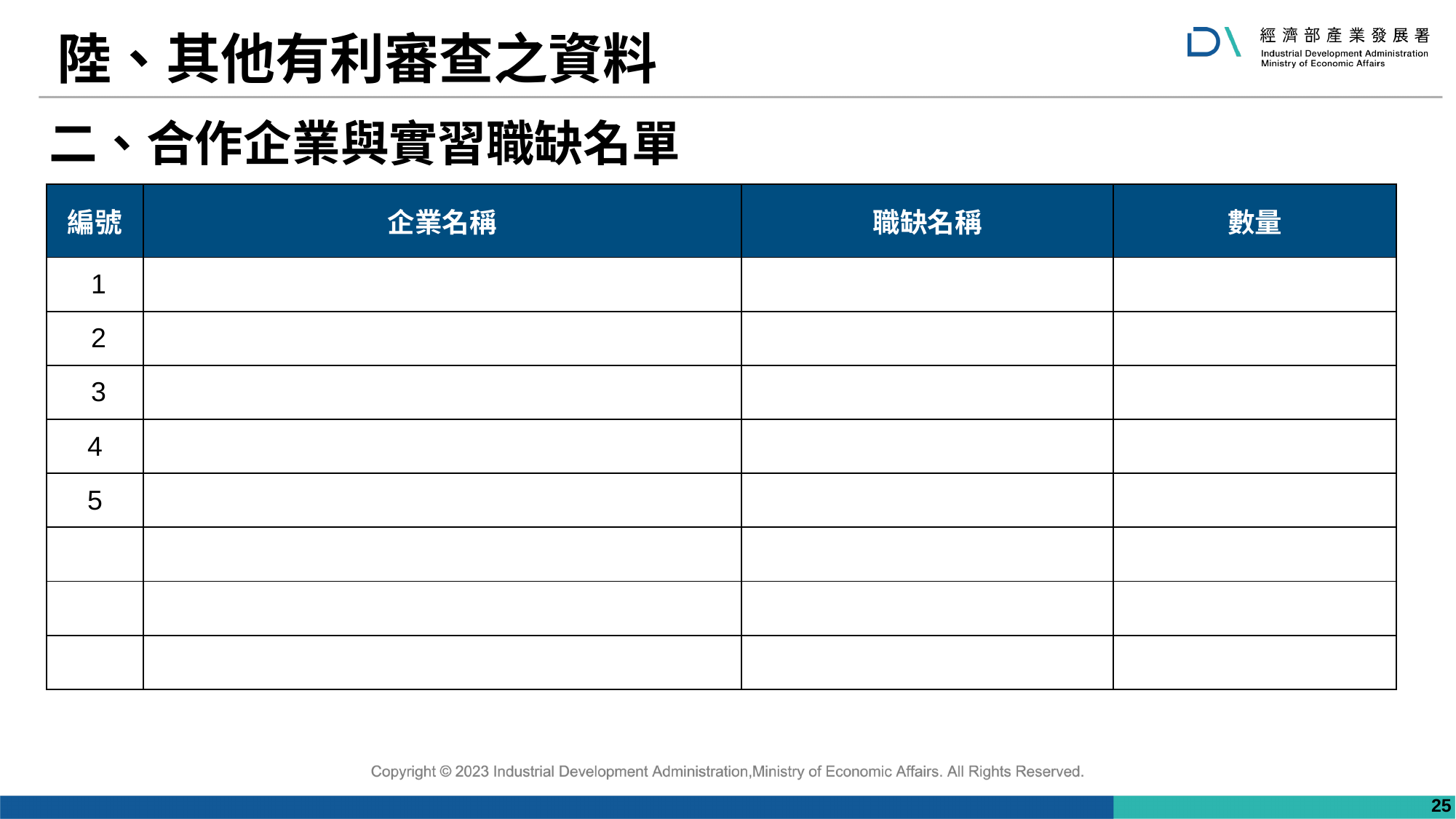

# 陸、其他有利審查之資料
二、合作企業與實習職缺名單
| 編號 | 企業名稱 | 職缺名稱 | 數量 |
| --- | --- | --- | --- |
| 1 |  |  |  |
| 2 |  |  |  |
| 3 |  |  |  |
| 4 |  |  |  |
| 5 |  |  |  |
|  |  |  |  |
|  |  |  |  |
|  |  |  |  |
25